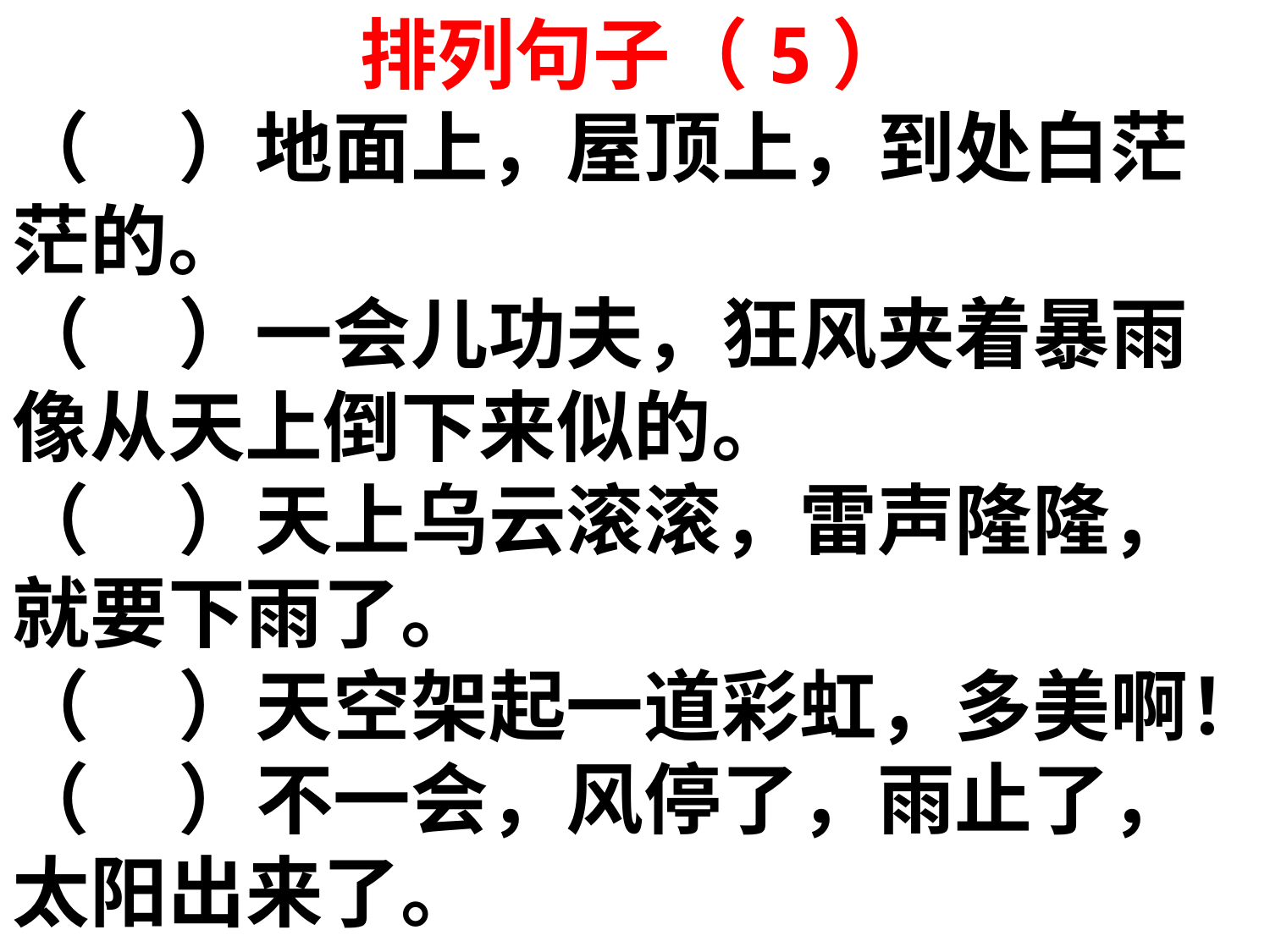

排列句子（5）
（     ）地面上，屋顶上，到处白茫茫的。
（     ）一会儿功夫，狂风夹着暴雨像从天上倒下来似的。
（     ）天上乌云滚滚，雷声隆隆，就要下雨了。
（     ）天空架起一道彩虹，多美啊！
（     ）不一会，风停了，雨止了，太阳出来了。